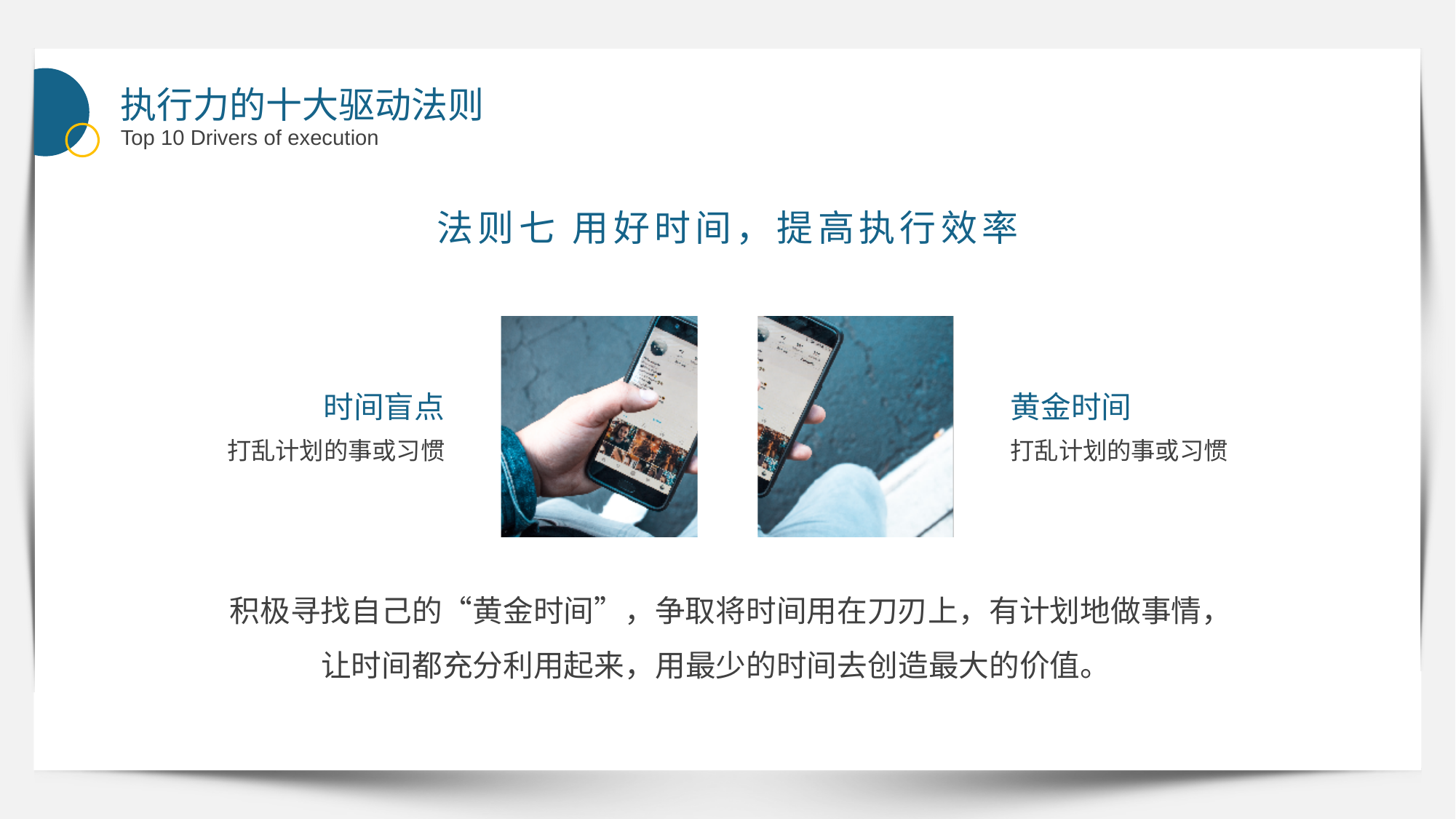

执行力的十大驱动法则
Top 10 Drivers of execution
法则七 用好时间，提高执行效率

时间盲点
黄金时间
打乱计划的事或习惯
打乱计划的事或习惯
积极寻找自己的“黄金时间”，争取将时间用在刀刃上，有计划地做事情，让时间都充分利用起来，用最少的时间去创造最大的价值。